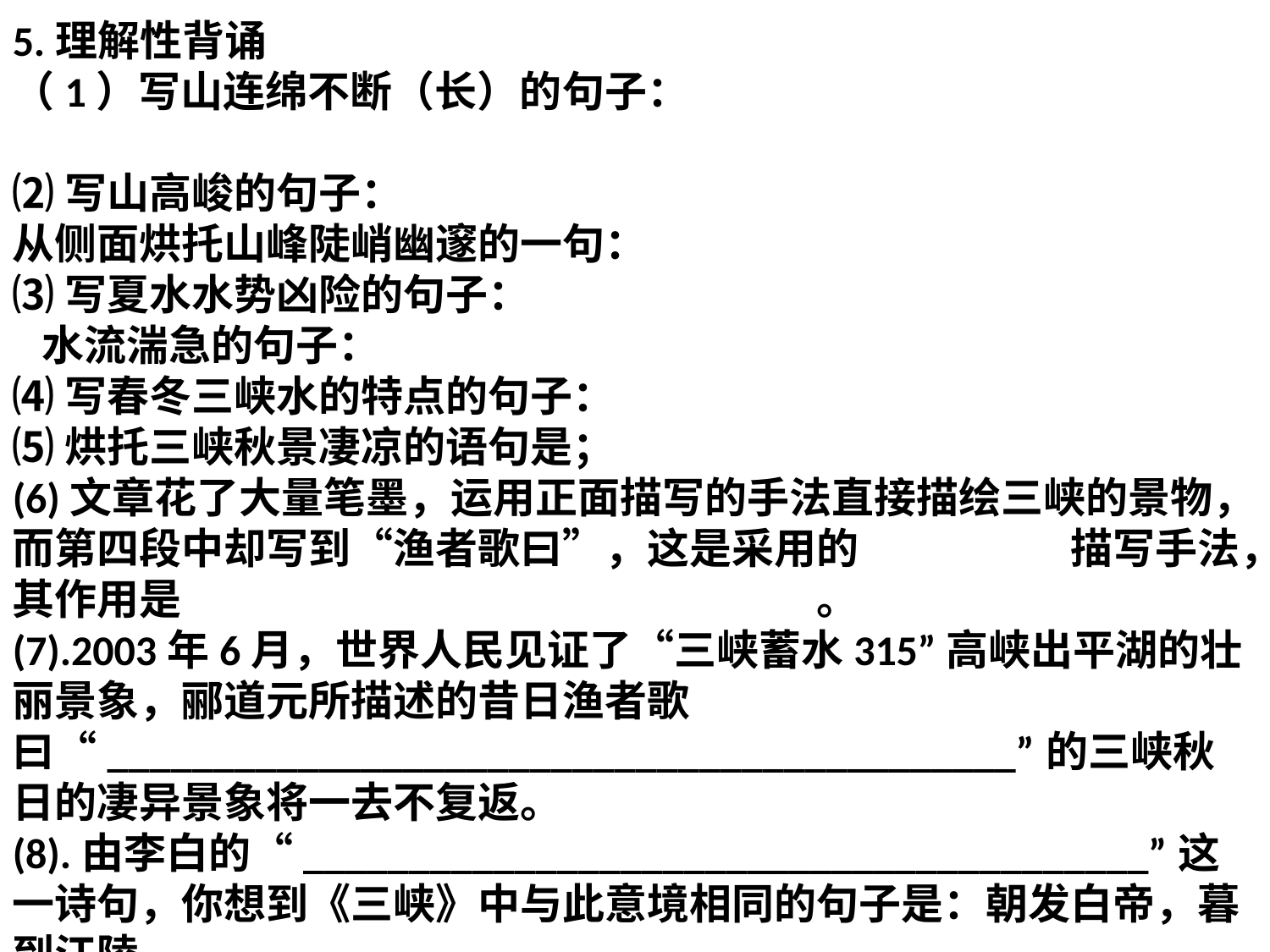

5.理解性背诵
（1）写山连绵不断（长）的句子：
⑵写山高峻的句子：
从侧面烘托山峰陡峭幽邃的一句：
⑶写夏水水势凶险的句子：
  水流湍急的句子：
⑷写春冬三峡水的特点的句子：
⑸烘托三峡秋景凄凉的语句是；
(6)文章花了大量笔墨，运用正面描写的手法直接描绘三峡的景物，而第四段中却写到“渔者歌曰”，这是采用的　　　　　描写手法，其作用是　　　　　　　　　　　　　　　。
(7).2003年6月，世界人民见证了“三峡蓄水315”高峡出平湖的壮丽景象，郦道元所描述的昔日渔者歌曰“___________________________________________”的三峡秋日的凄异景象将一去不复返。
(8).由李白的“________________________________________”这一诗句，你想到《三峡》中与此意境相同的句子是：朝发白帝，暮到江陵。